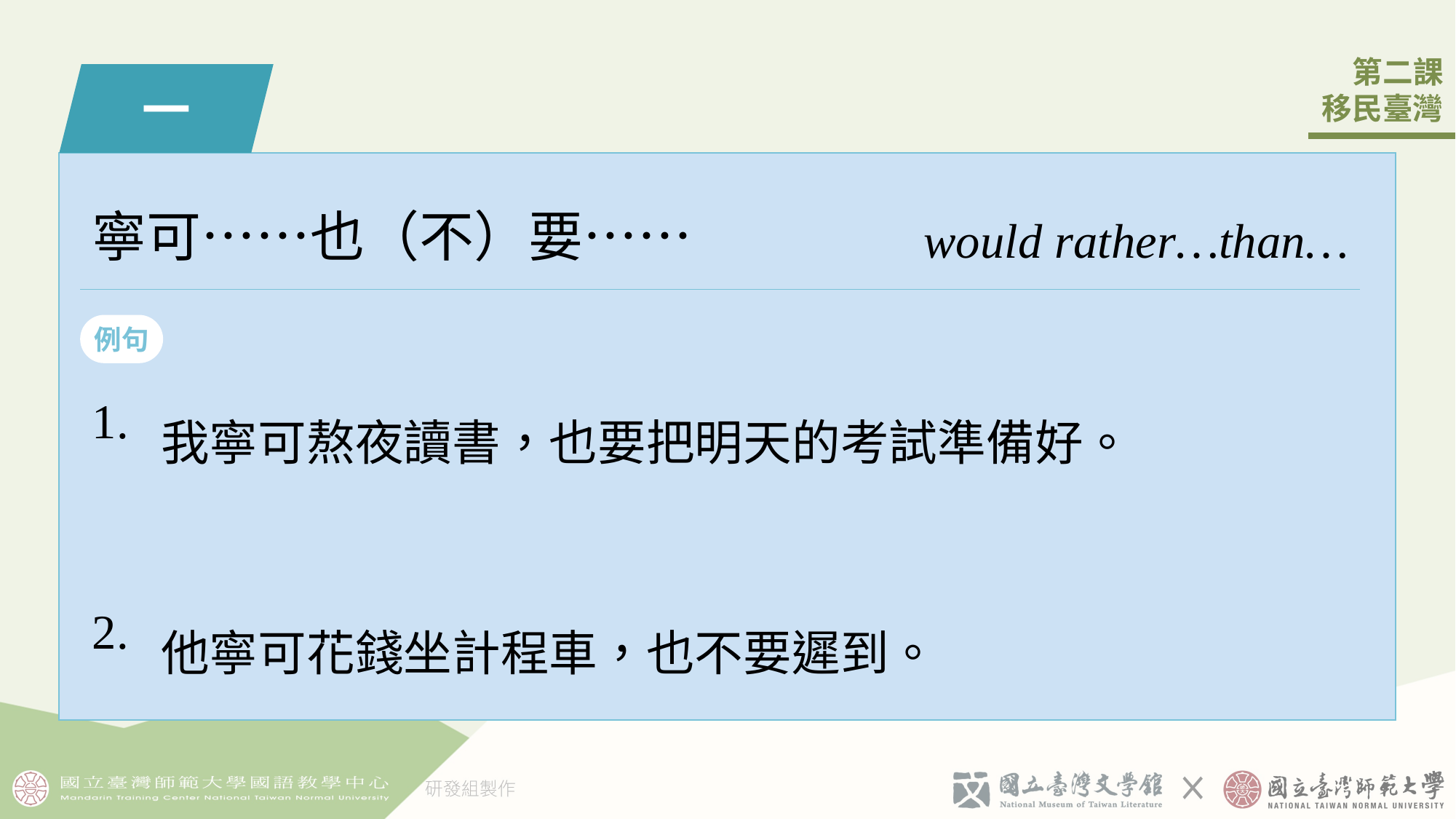

一
寧可……也（不󠇡）要……
would rather…than…
例句
| 1. | 我寧可熬夜讀書，也要把明天的考試準備好。 |
| --- | --- |
| 2. | 他寧可花錢坐計程車，也不󠇡要遲到。 |
2